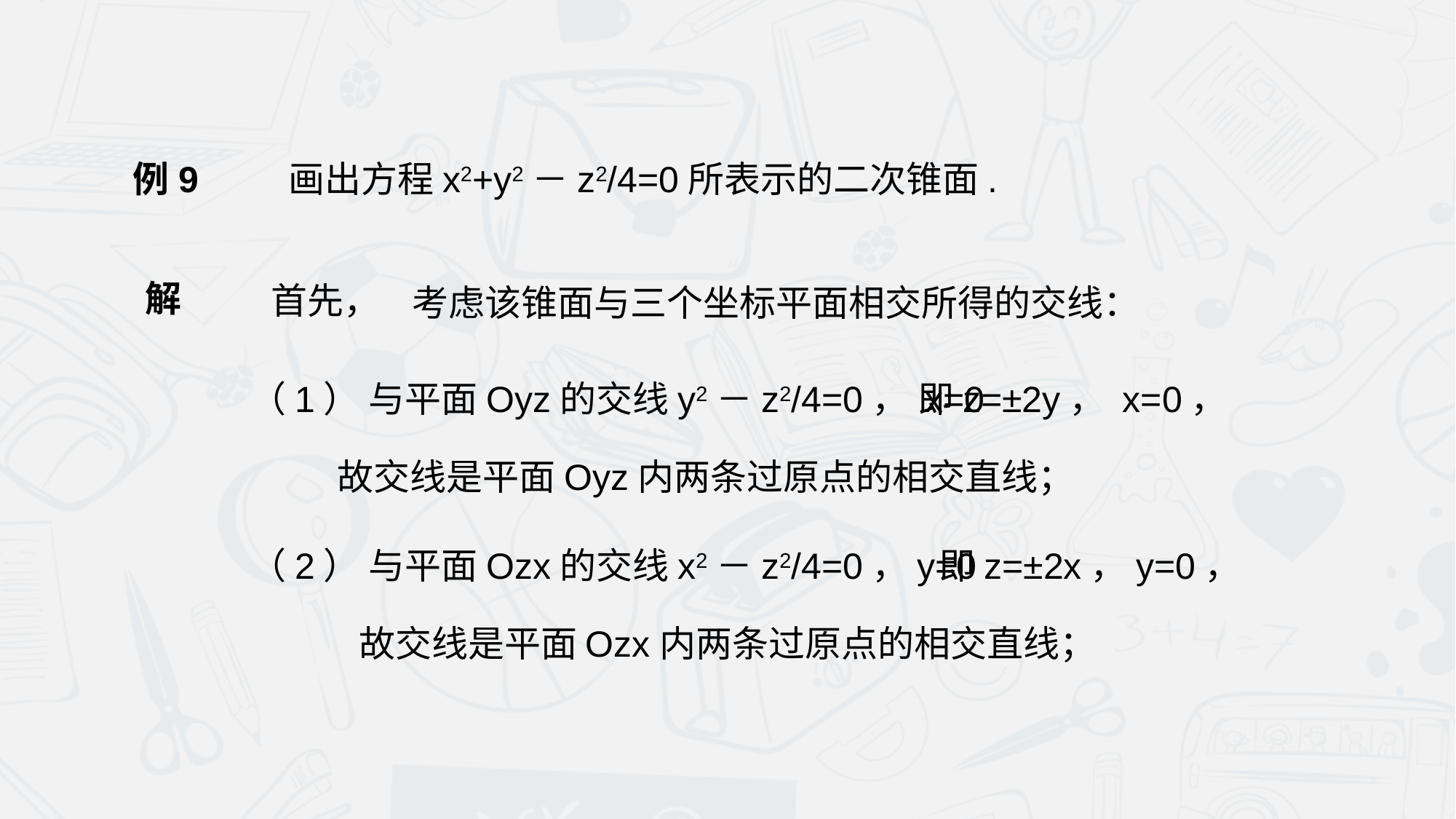

画出方程x2+y2－z2/4=0所表示的二次锥面.
例9
解
首先，
考虑该锥面与三个坐标平面相交所得的交线：
（1） 与平面Oyz的交线y2－z2/4=0， x=0
即z=±2y， x=0，
故交线是平面Oyz内两条过原点的相交直线；
（2） 与平面Ozx的交线x2－z2/4=0，y=0
即z=±2x，y=0，
故交线是平面Ozx内两条过原点的相交直线；